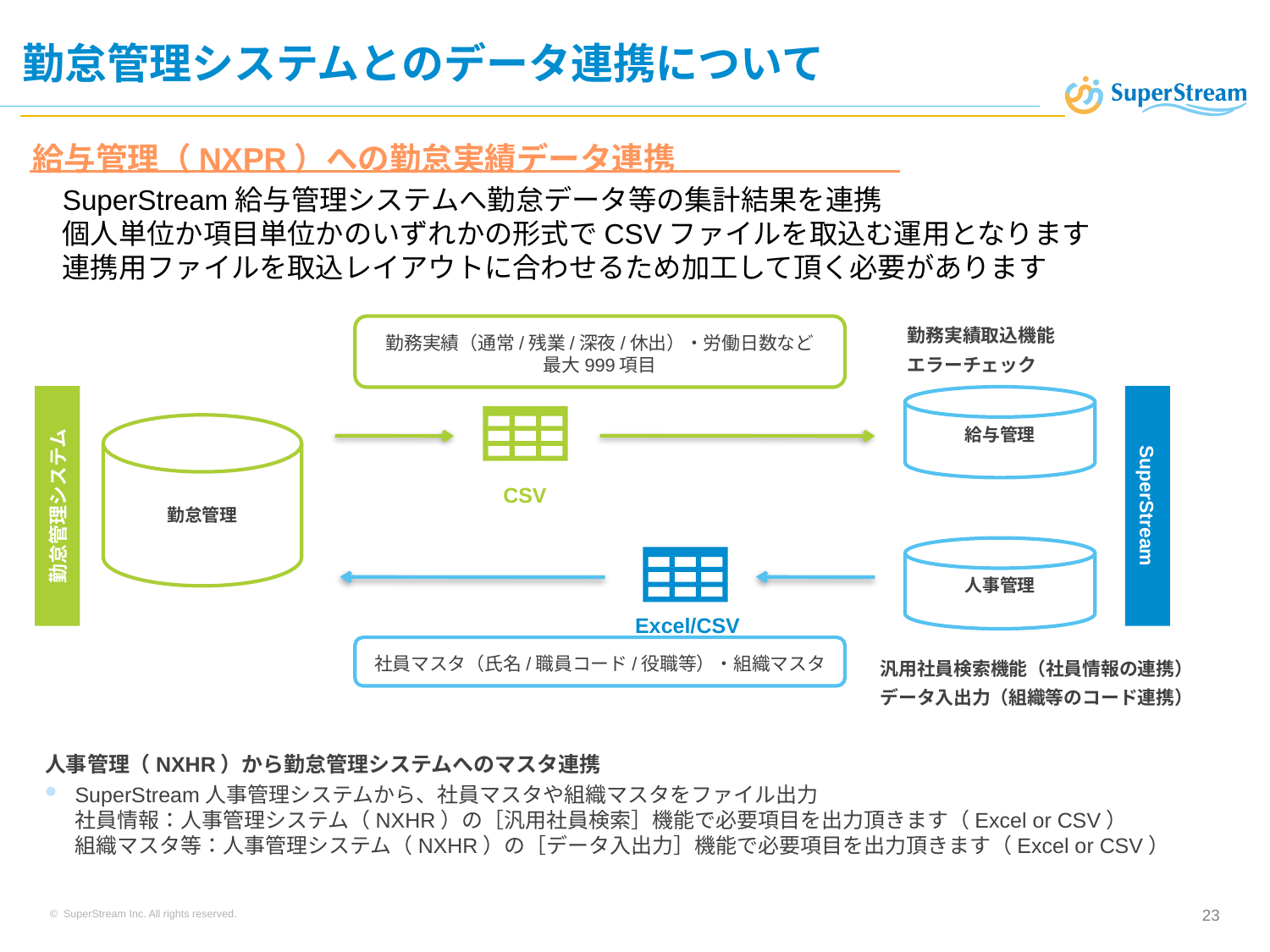

勤怠管理システムとのデータ連携について
給与管理（NXPR）への勤怠実績データ連携
SuperStream給与管理システムへ勤怠データ等の集計結果を連携
個人単位か項目単位かのいずれかの形式でCSVファイルを取込む運用となります
連携用ファイルを取込レイアウトに合わせるため加工して頂く必要があります
勤務実績（通常/残業/深夜/休出）・労働日数など
最大999項目
勤務実績取込機能
エラーチェック
給与管理

勤怠管理
CSV
勤怠管理システム
SuperStream
人事管理

Excel/CSV
社員マスタ（氏名/職員コード/役職等）・組織マスタ
汎用社員検索機能（社員情報の連携）
データ入出力（組織等のコード連携）
人事管理（NXHR）から勤怠管理システムへのマスタ連携
SuperStream人事管理システムから、社員マスタや組織マスタをファイル出力
社員情報：人事管理システム（NXHR）の［汎用社員検索］機能で必要項目を出力頂きます（Excel or CSV）
組織マスタ等：人事管理システム（NXHR）の［データ入出力］機能で必要項目を出力頂きます（Excel or CSV）
©  SuperStream Inc. All rights reserved.
23